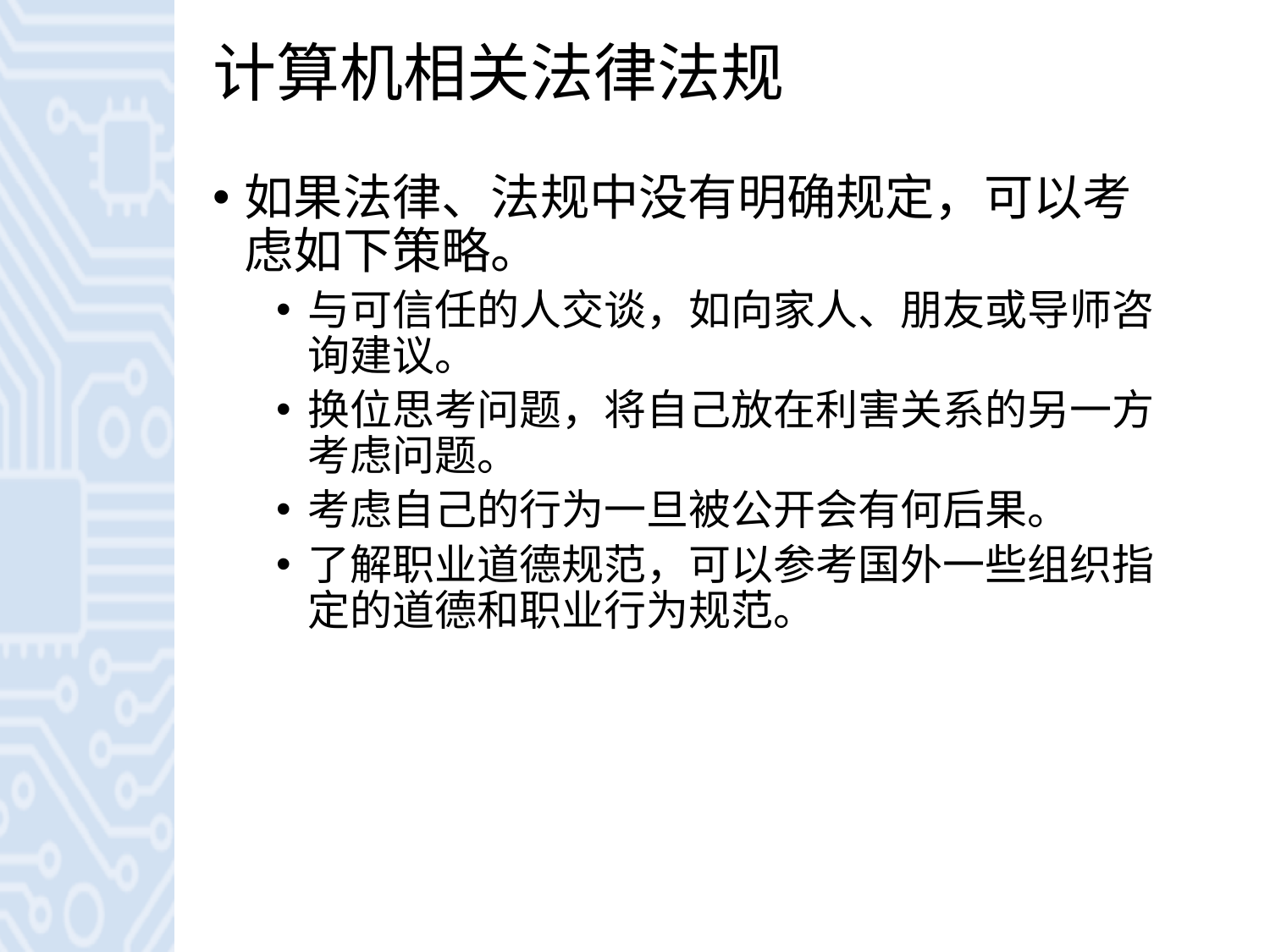

# 计算机相关法律法规
如果法律、法规中没有明确规定，可以考虑如下策略。
与可信任的人交谈，如向家人、朋友或导师咨询建议。
换位思考问题，将自己放在利害关系的另一方考虑问题。
考虑自己的行为一旦被公开会有何后果。
了解职业道德规范，可以参考国外一些组织指定的道德和职业行为规范。